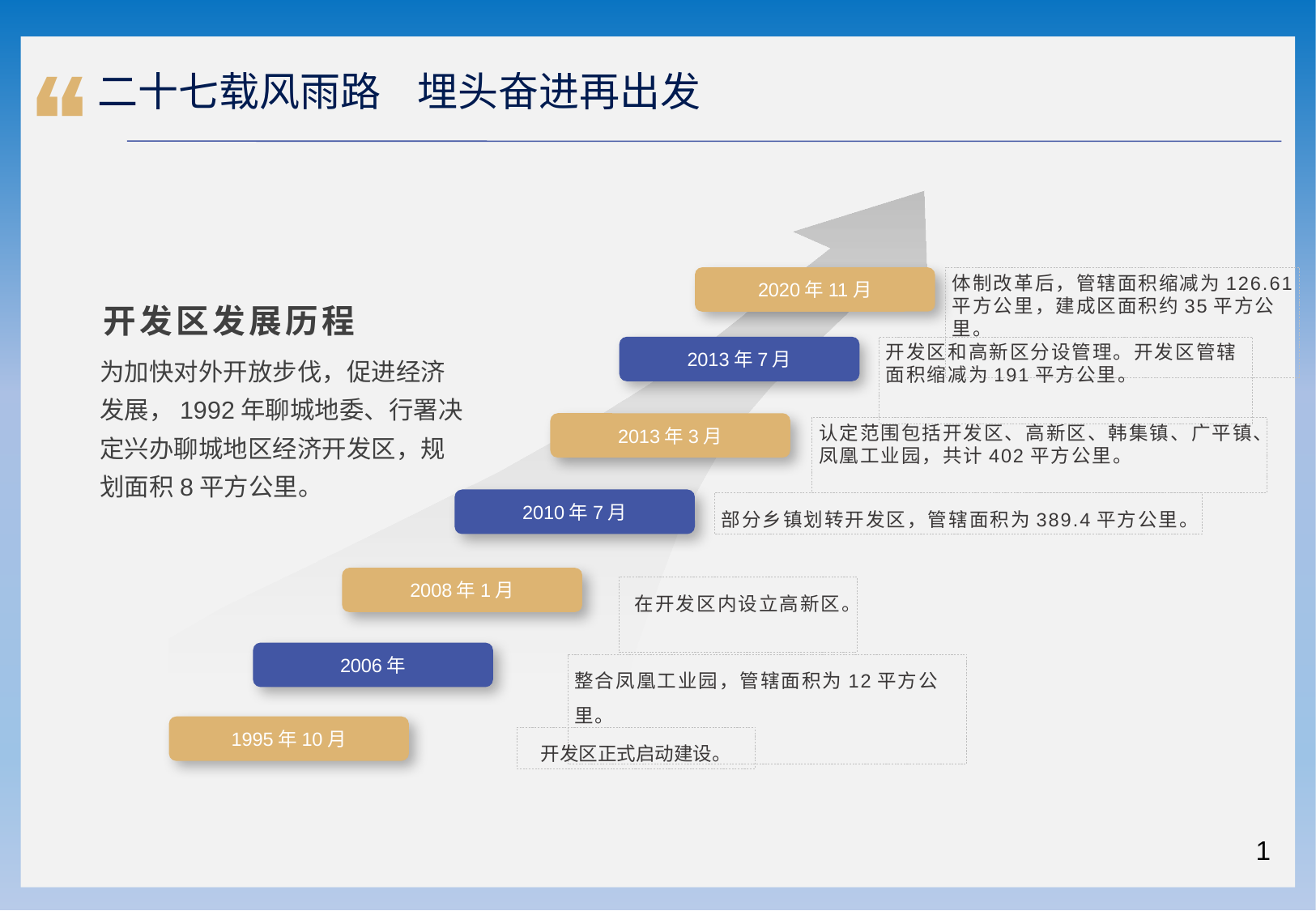

“
     二十七载风雨路    埋头奋进再出发

2020年11月
体制改革后，管辖面积缩减为126.61平方公里，建成区面积约35平方公里。

开发区发展历程
开发区和高新区分设管理。开发区管辖面积缩减为191平方公里。

2013年7月
为加快对外开放步伐，促进经济发展，1992年聊城地委、行署决定兴办聊城地区经济开发区，规划面积8平方公里。
2013年3月
2010年7月
2008年1月
2006年
1995年10月
认定范围包括开发区、高新区、韩集镇、广平镇、凤凰工业园，共计402平方公里。

部分乡镇划转开发区，管辖面积为389.4平方公里。
在开发区内设立高新区。

整合凤凰工业园，管辖面积为12平方公里。

开发区正式启动建设。
1